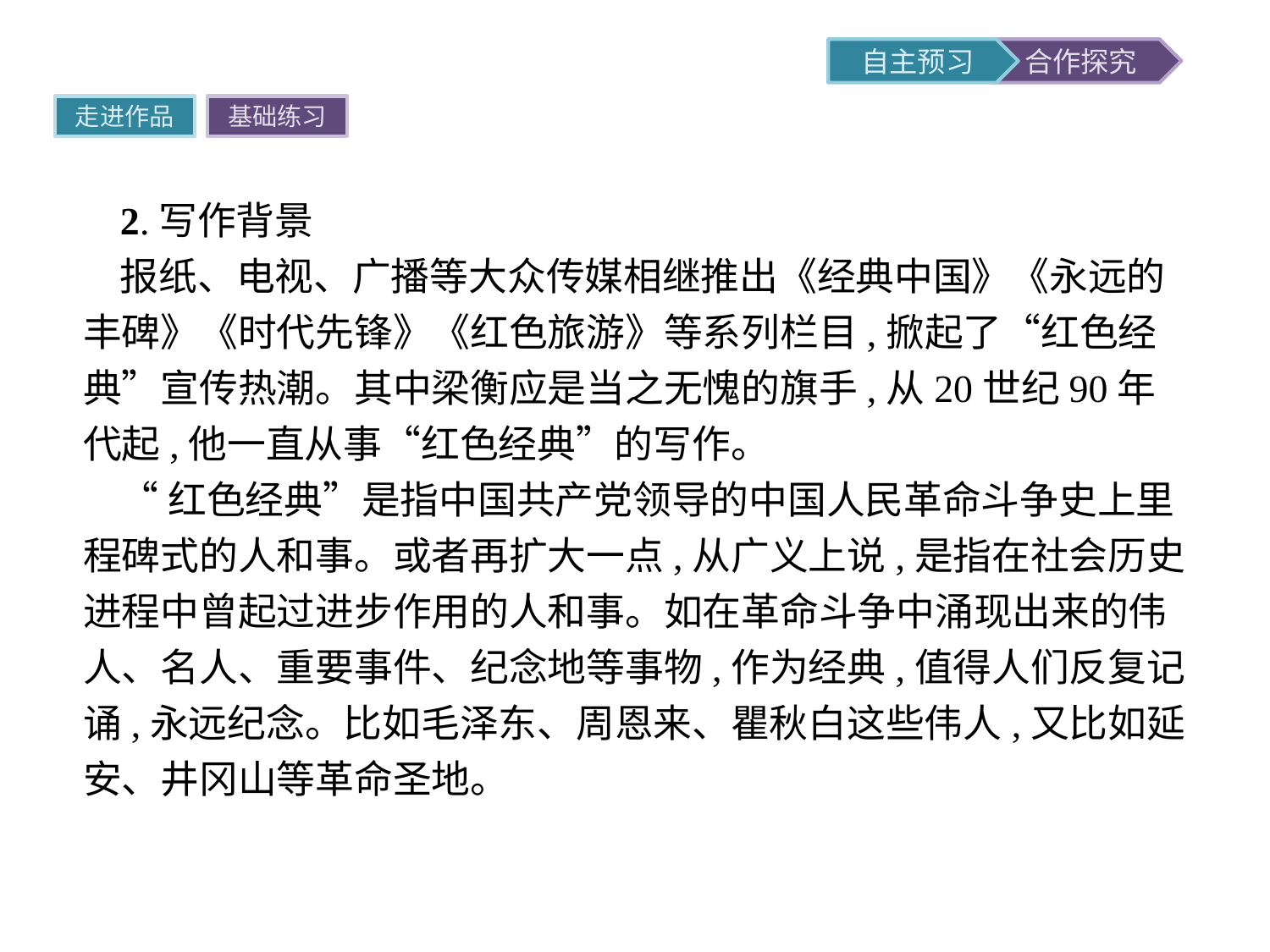

走进作品
基础练习
2.写作背景
报纸、电视、广播等大众传媒相继推出《经典中国》《永远的丰碑》《时代先锋》《红色旅游》等系列栏目,掀起了“红色经典”宣传热潮。其中梁衡应是当之无愧的旗手,从20世纪90年代起,他一直从事“红色经典”的写作。
“红色经典”是指中国共产党领导的中国人民革命斗争史上里程碑式的人和事。或者再扩大一点,从广义上说,是指在社会历史进程中曾起过进步作用的人和事。如在革命斗争中涌现出来的伟人、名人、重要事件、纪念地等事物,作为经典,值得人们反复记诵,永远纪念。比如毛泽东、周恩来、瞿秋白这些伟人,又比如延安、井冈山等革命圣地。